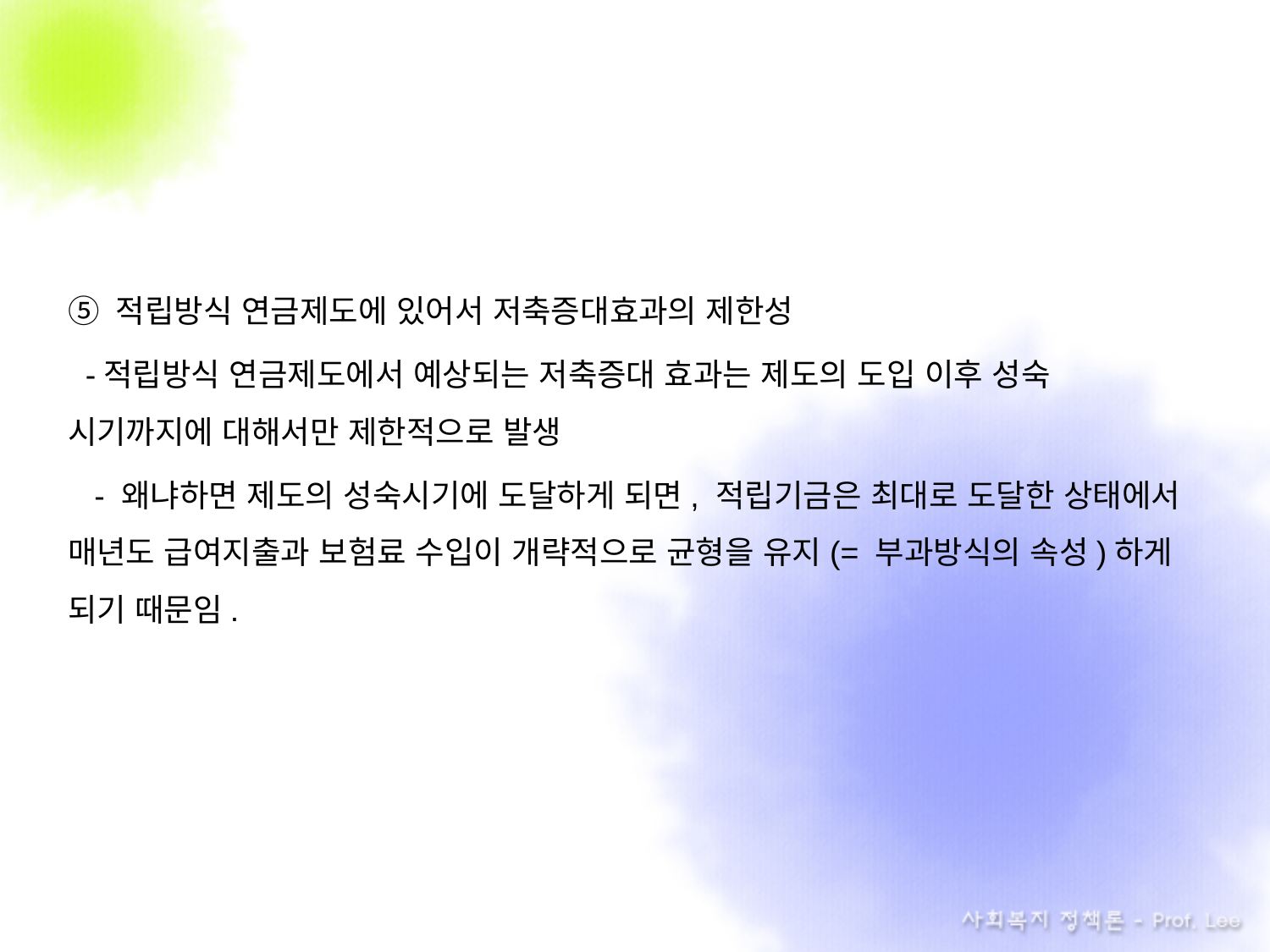

⑤ 적립방식 연금제도에 있어서 저축증대효과의 제한성
  -적립방식 연금제도에서 예상되는 저축증대 효과는 제도의 도입 이후 성숙 시기까지에 대해서만 제한적으로 발생
   - 왜냐하면 제도의 성숙시기에 도달하게 되면, 적립기금은 최대로 도달한 상태에서 매년도 급여지출과 보험료 수입이 개략적으로 균형을 유지(= 부과방식의 속성)하게 되기 때문임.